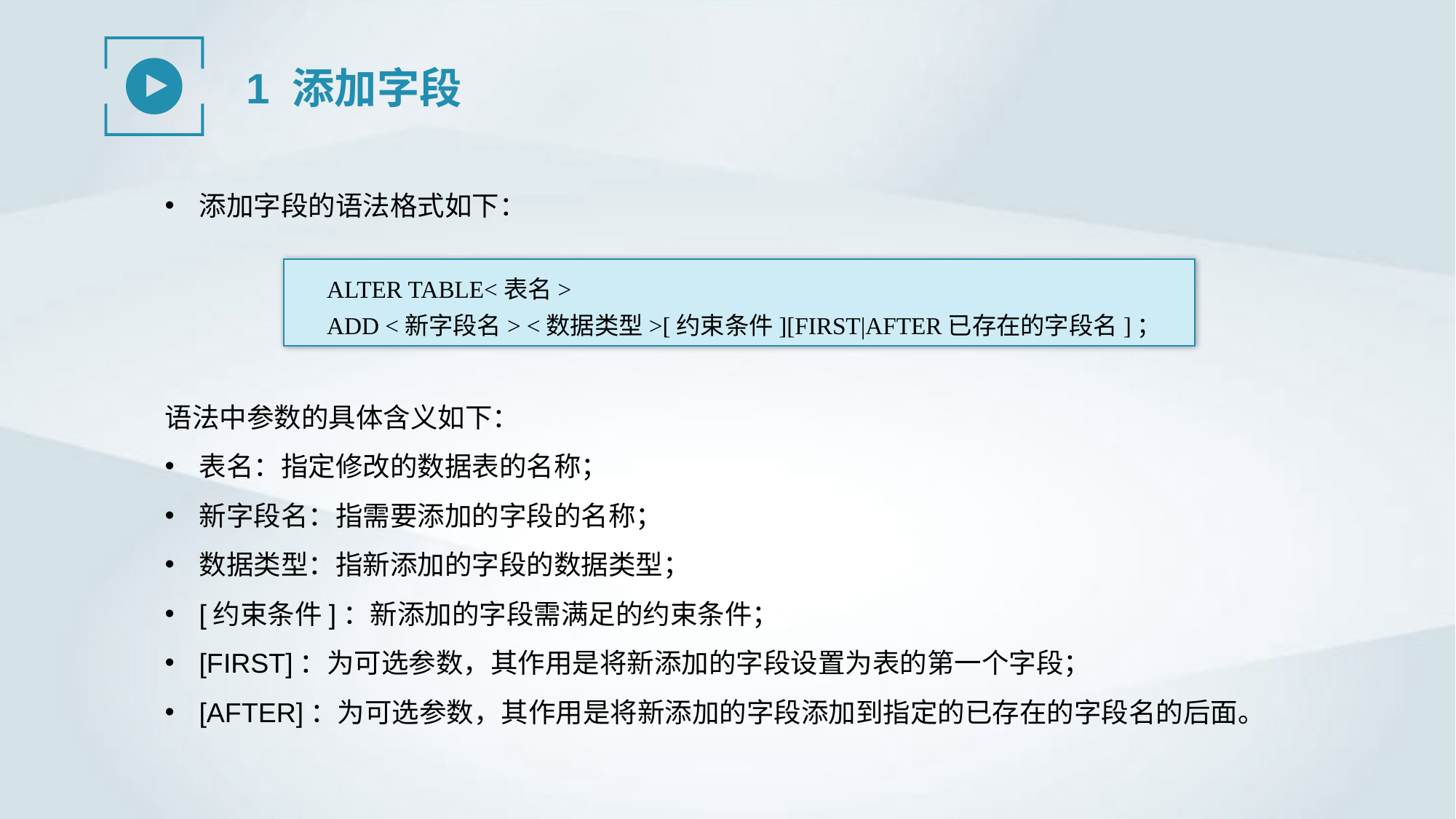

1 添加字段
添加字段的语法格式如下：
ALTER TABLE<表名>
ADD <新字段名> <数据类型>[约束条件][FIRST|AFTER已存在的字段名]；
语法中参数的具体含义如下：
表名：指定修改的数据表的名称；
新字段名：指需要添加的字段的名称；
数据类型：指新添加的字段的数据类型；
[约束条件]：新添加的字段需满足的约束条件；
[FIRST]：为可选参数，其作用是将新添加的字段设置为表的第一个字段；
[AFTER]：为可选参数，其作用是将新添加的字段添加到指定的已存在的字段名的后面。